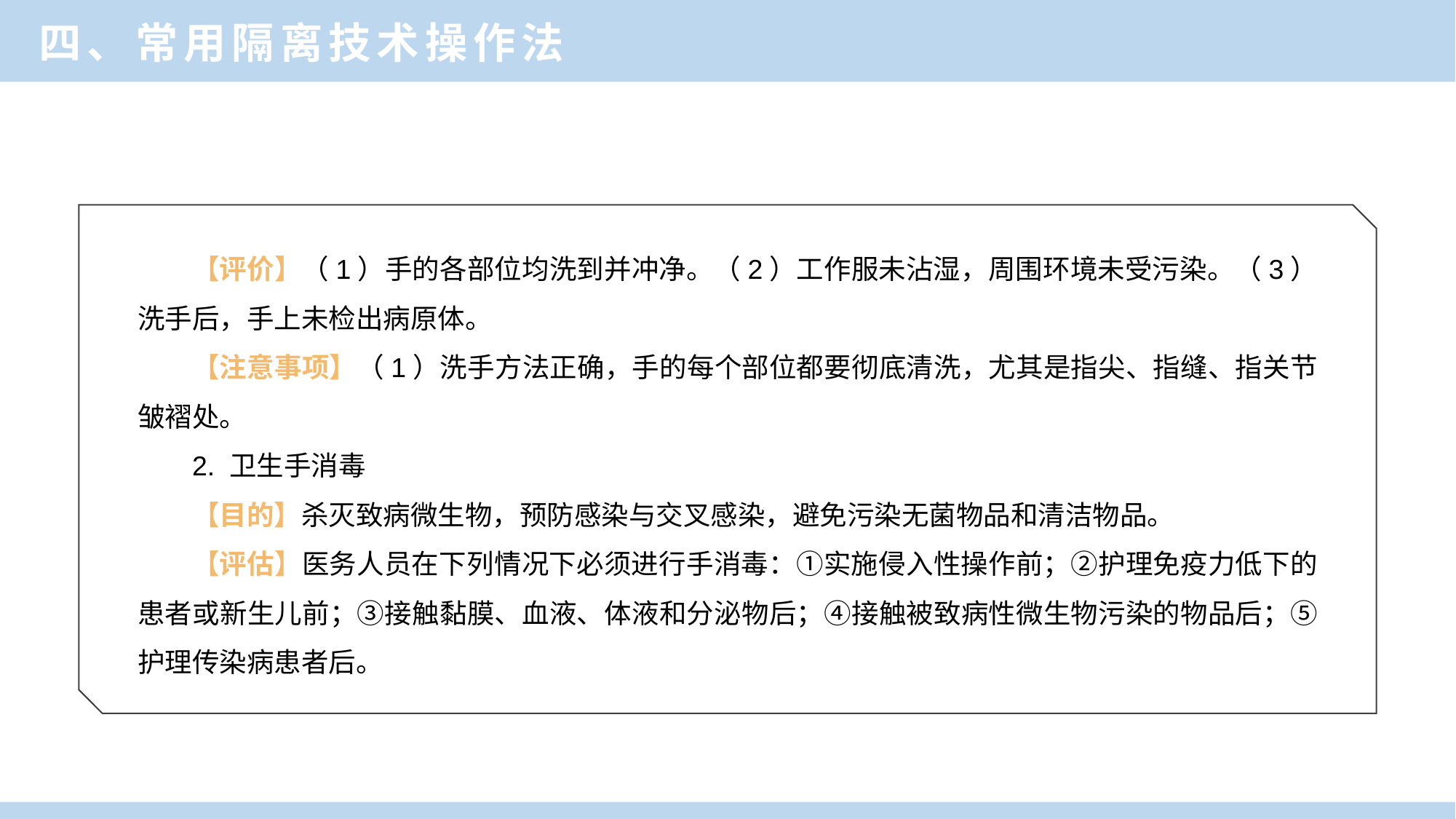

四、常用隔离技术操作法

【评价】（1）手的各部位均洗到并冲净。（2）工作服未沾湿，周围环境未受污染。（3）洗手后，手上未检出病原体。
【注意事项】（1）洗手方法正确，手的每个部位都要彻底清洗，尤其是指尖、指缝、指关节皱褶处。
2. 卫生手消毒
【目的】杀灭致病微生物，预防感染与交叉感染，避免污染无菌物品和清洁物品。
【评估】医务人员在下列情况下必须进行手消毒：①实施侵入性操作前；②护理免疫力低下的患者或新生儿前；③接触黏膜、血液、体液和分泌物后；④接触被致病性微生物污染的物品后；⑤护理传染病患者后。